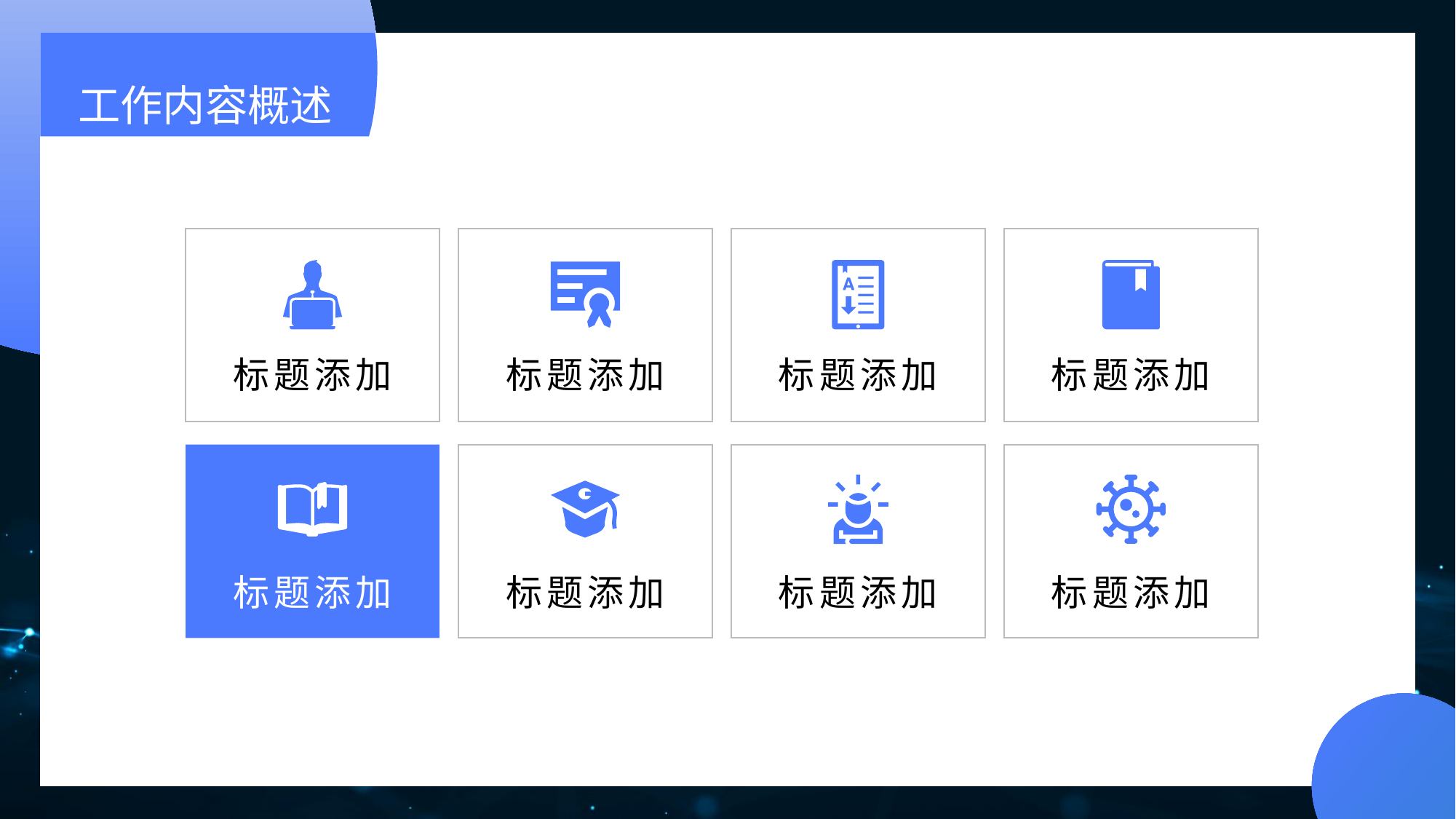

工作内容概述

标题添加
标题添加
标题添加
标题添加

标题添加
标题添加
标题添加
标题添加